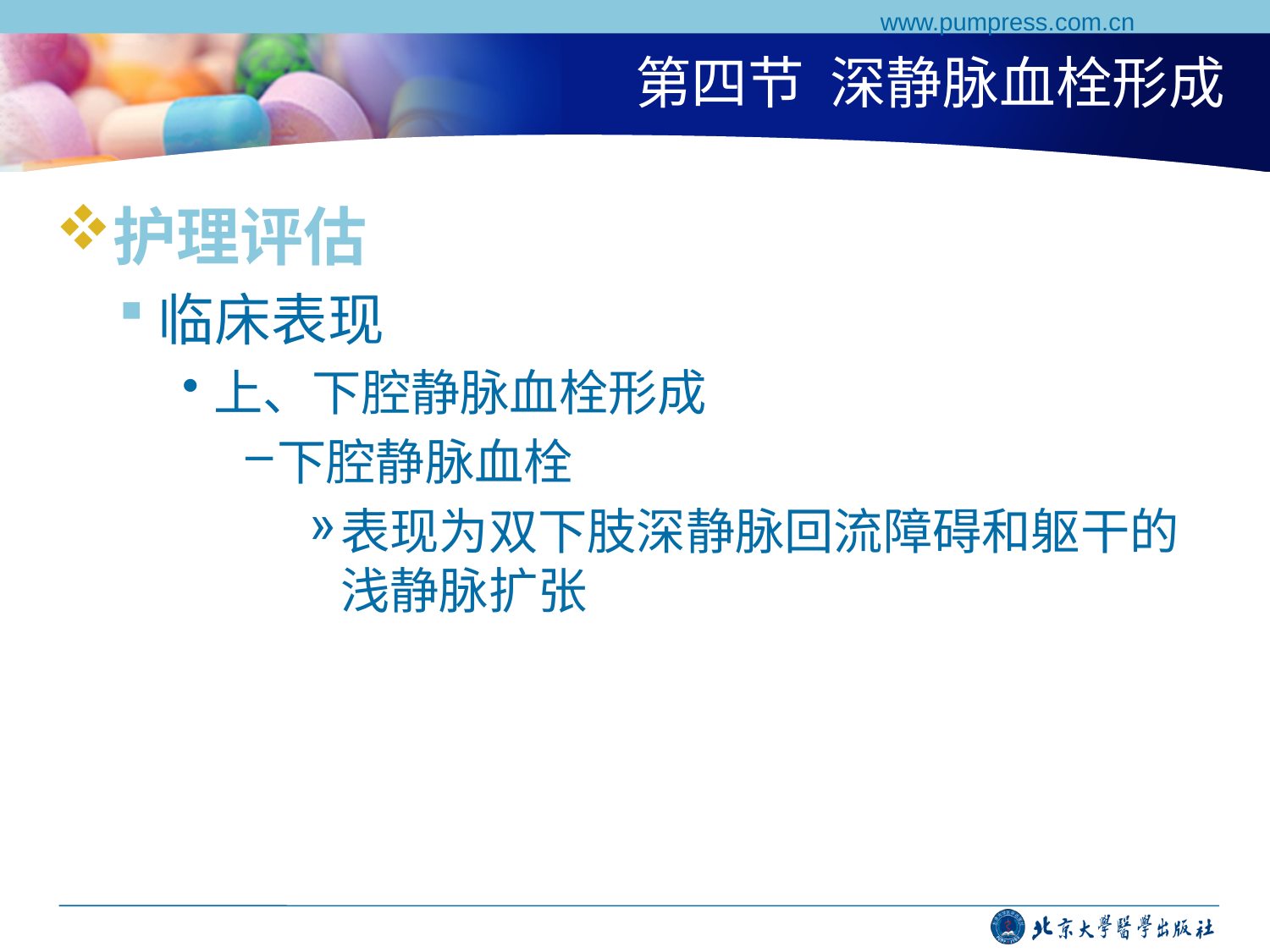

www.pumpress.com.cn
# 第四节  深静脉血栓形成
护理评估
临床表现
上、下腔静脉血栓形成
下腔静脉血栓
表现为双下肢深静脉回流障碍和躯干的浅静脉扩张